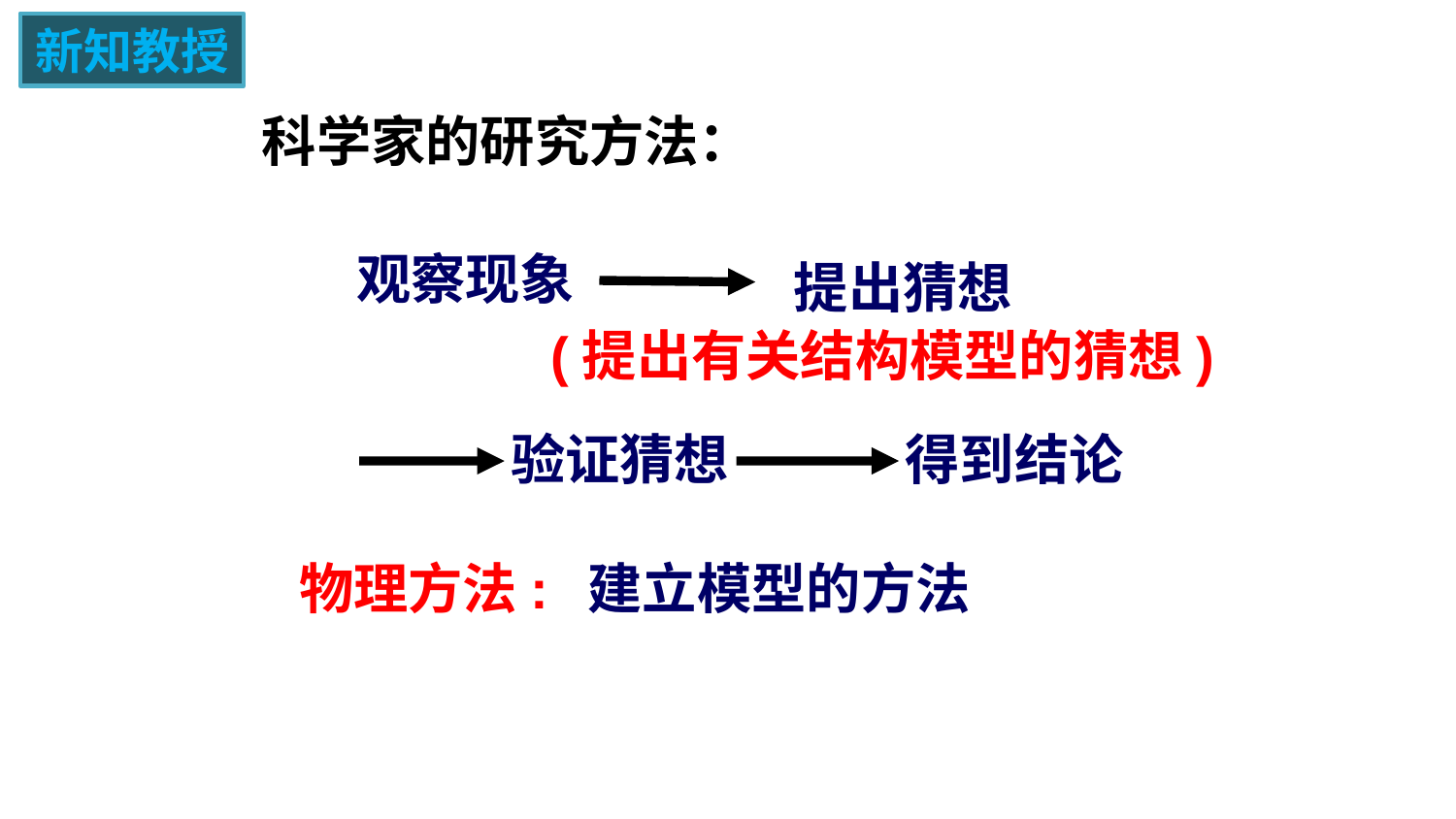

新知教授
科学家的研究方法：

观察现象

提出猜想

(提出有关结构模型的猜想)
验证猜想
得到结论

物理方法:
建立模型的方法